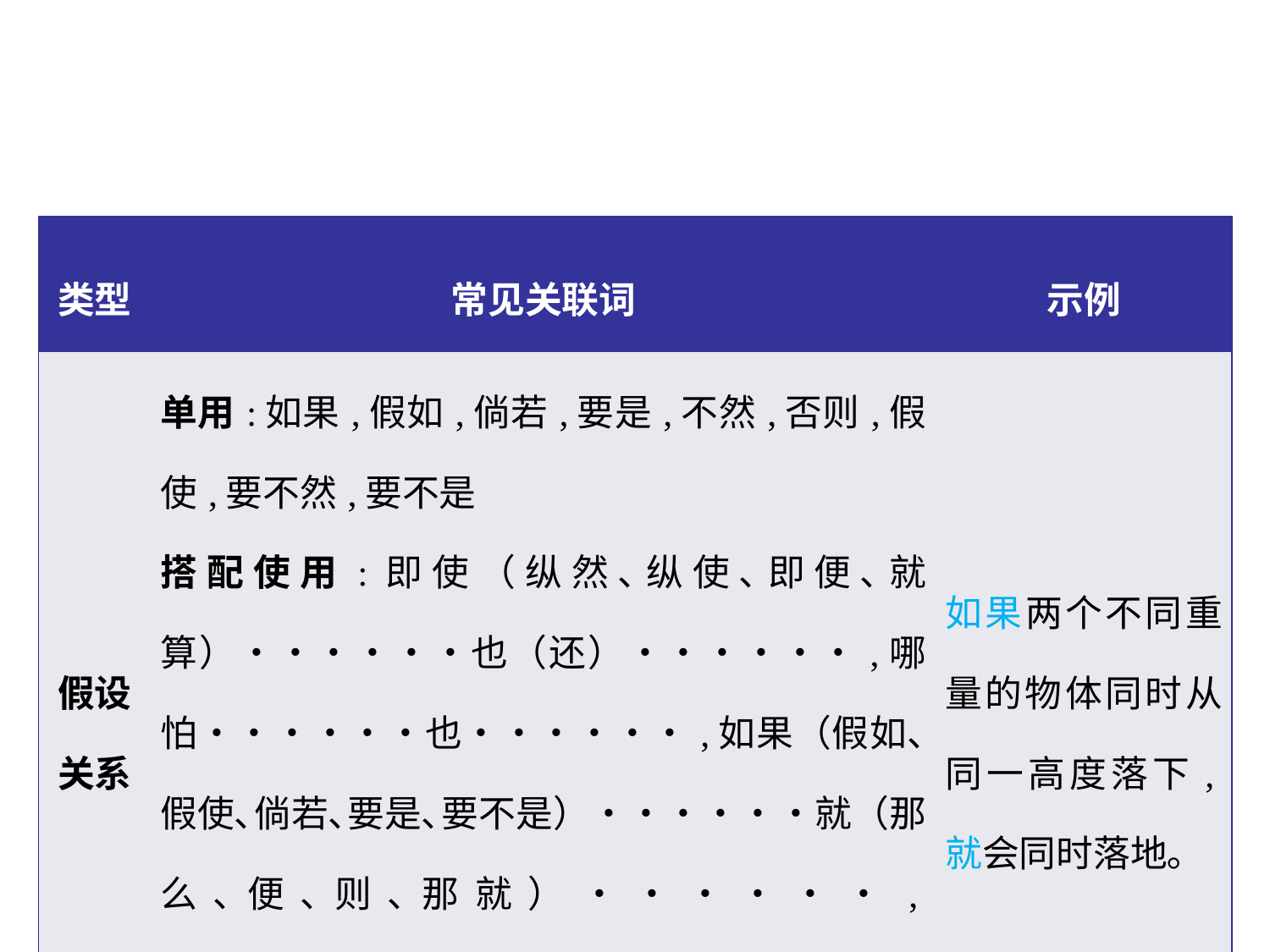

| 类型 | 常见关联词 | 示例 |
| --- | --- | --- |
| 假设关系 | 单用:如果,假如,倘若,要是,不然,否则,假使,要不然,要不是 搭配使用:即使（纵然､纵使､即便､就算）••••••也（还）••••••,哪怕••••••也••••••,如果（假如､假使､倘若､要是､要不是）••••••就（那么､便､则､那就）••••••,再••••••也••••••,如果说••••••那么•••••• | 如果两个不同重量的物体同时从同一高度落下,就会同时落地｡ |